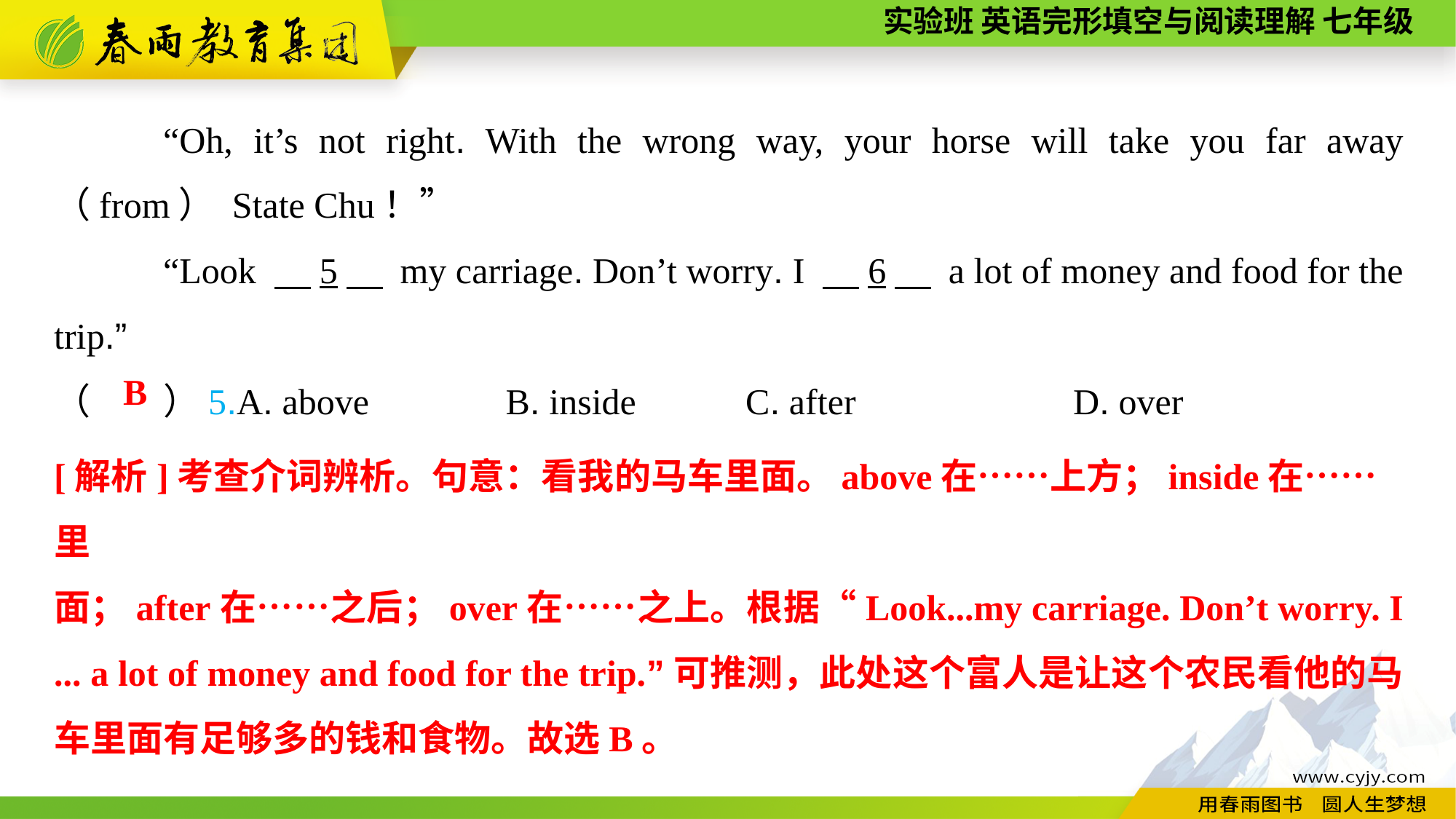

“Oh, it’s not right. With the wrong way, your horse will take you far away （from） State Chu！”
“Look 　5　 my carriage. Don’t worry. I 　6　 a lot of money and food for the trip.”
（　　）5.A. above               B. inside	    C. after	                D. over
B
[解析]考查介词辨析。句意：看我的马车里面。above在……上方；inside在……里
面；after在……之后；over在……之上。根据“Look...my carriage. Don’t worry. I ... a lot of money and food for the trip.”可推测，此处这个富人是让这个农民看他的马车里面有足够多的钱和食物。故选B。